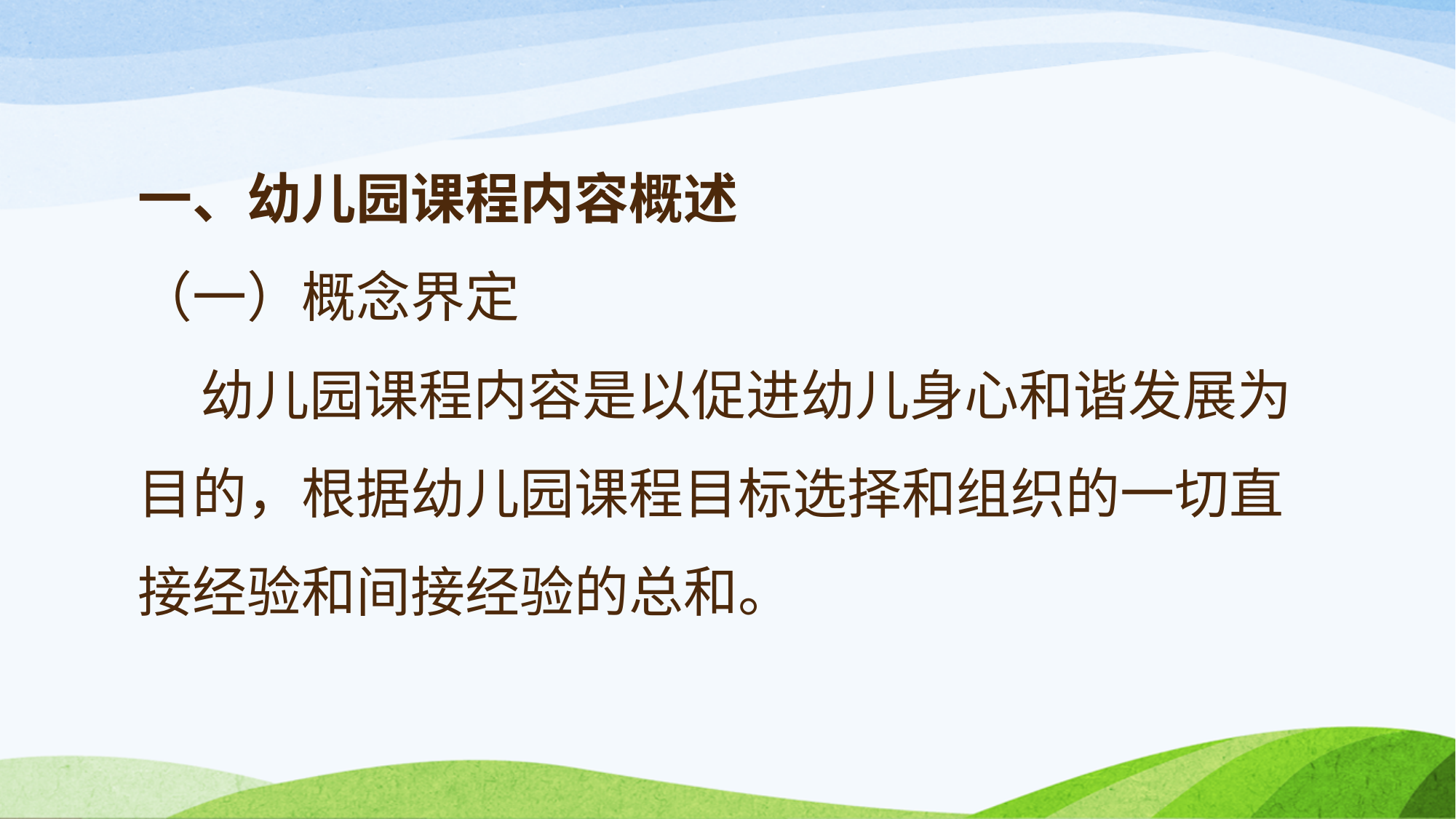

# 一、幼儿园课程内容概述 （一）概念界定 幼儿园课程内容是以促进幼儿身心和谐发展为目的，根据幼儿园课程目标选择和组织的一切直接经验和间接经验的总和。